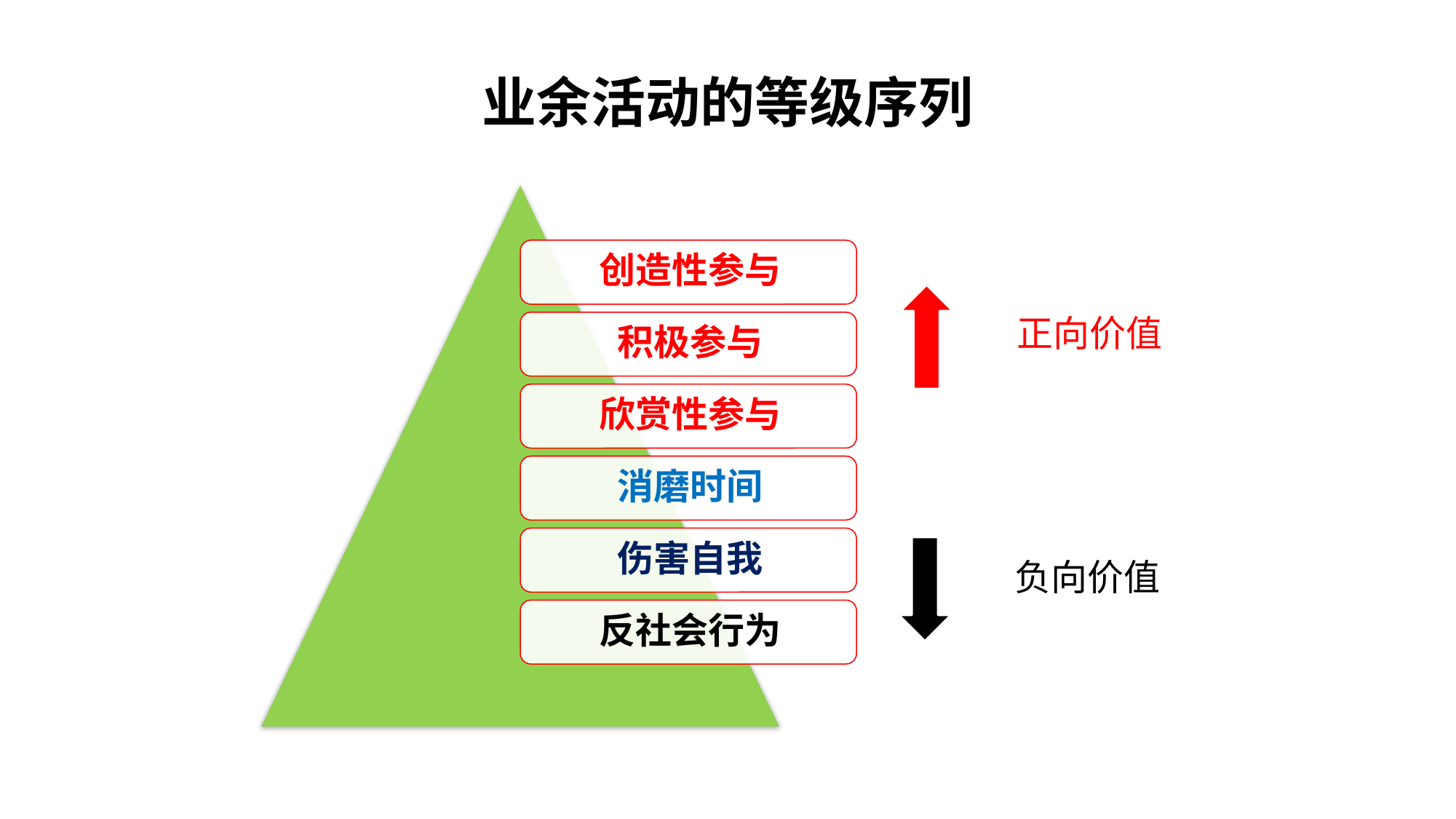

# 业余活动的等级序列
创造性参与
积极参与
欣赏性参与
消磨时间
伤害自我
反社会行为
正向价值
负向价值